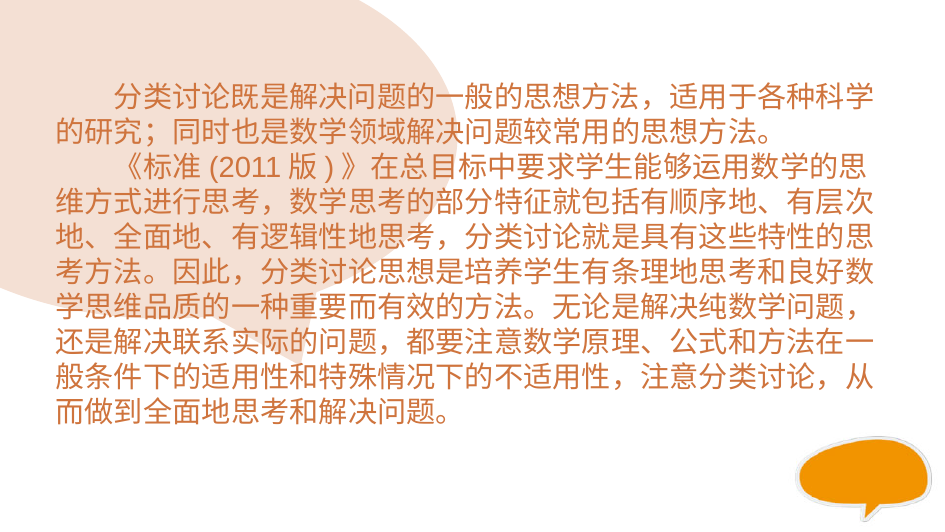

#

分类讨论既是解决问题的一般的思想方法，适用于各种科学的研究；同时也是数学领域解决问题较常用的思想方法。
《标准(2011版)》在总目标中要求学生能够运用数学的思维方式进行思考，数学思考的部分特征就包括有顺序地、有层次地、全面地、有逻辑性地思考，分类讨论就是具有这些特性的思考方法。因此，分类讨论思想是培养学生有条理地思考和良好数学思维品质的一种重要而有效的方法。无论是解决纯数学问题，还是解决联系实际的问题，都要注意数学原理、公式和方法在一般条件下的适用性和特殊情况下的不适用性，注意分类讨论，从而做到全面地思考和解决问题。